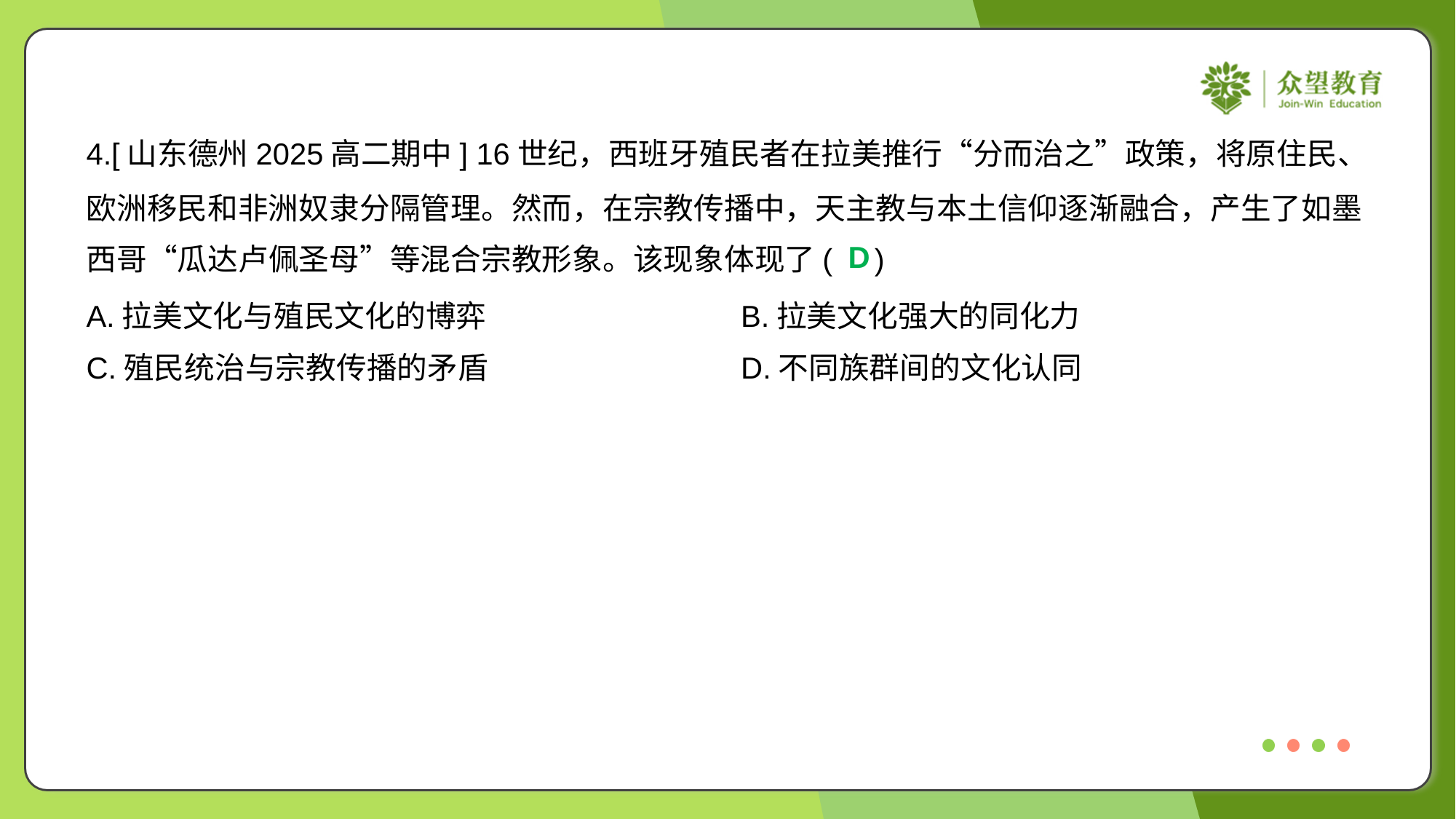

4.[山东德州2025高二期中] 16世纪，西班牙殖民者在拉美推行“分而治之”政策，将原住民、
欧洲移民和非洲奴隶分隔管理。然而，在宗教传播中，天主教与本土信仰逐渐融合，产生了如墨
西哥“瓜达卢佩圣母”等混合宗教形象。该现象体现了(     )
D
A.拉美文化与殖民文化的博弈	B.拉美文化强大的同化力
C.殖民统治与宗教传播的矛盾	D.不同族群间的文化认同